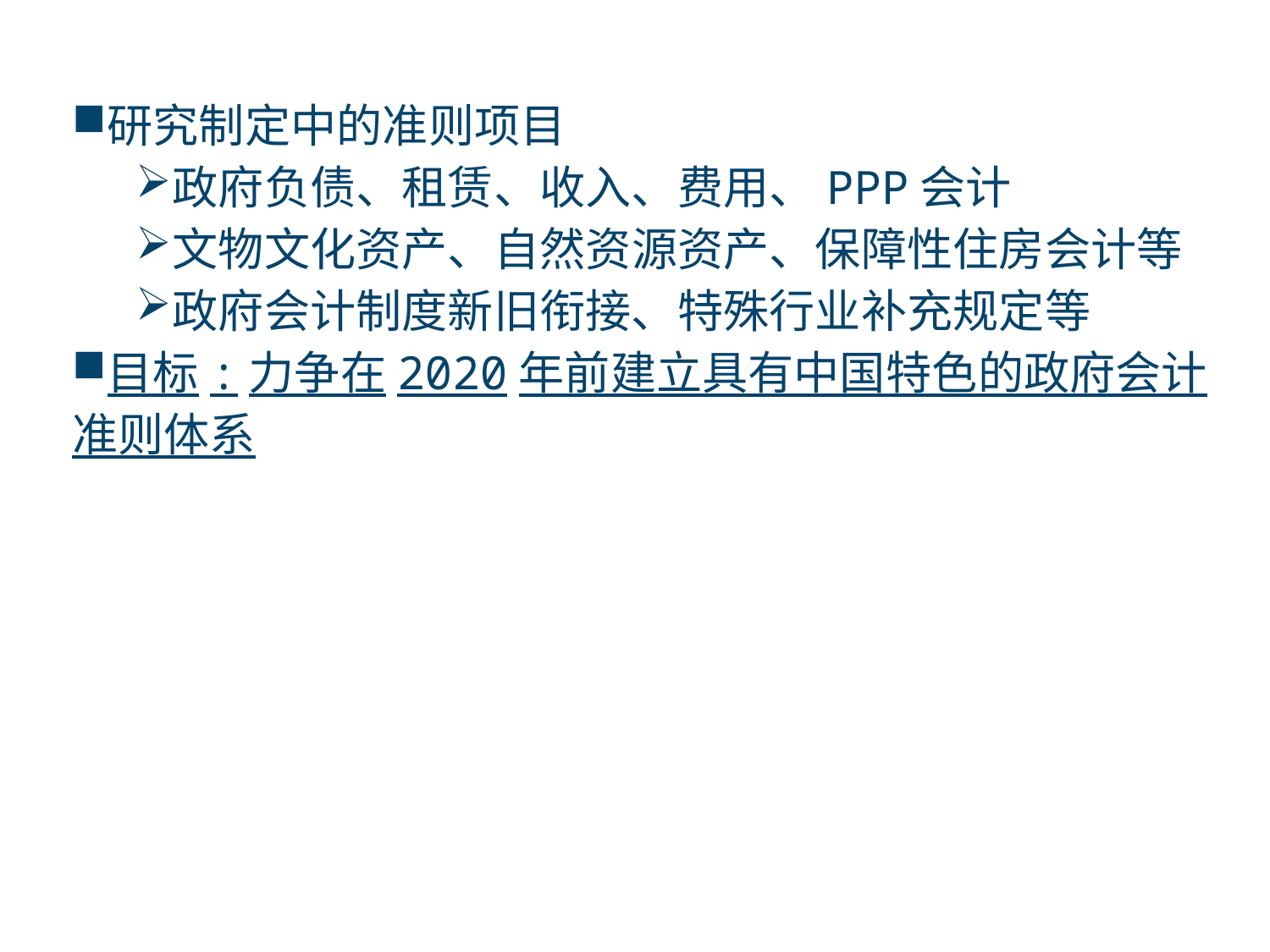

研究制定中的准则项目
政府负债、租赁、收入、费用、PPP会计
文物文化资产、自然资源资产、保障性住房会计等
政府会计制度新旧衔接、特殊行业补充规定等
目标:力争在2020年前建立具有中国特色的政府会计准则体系